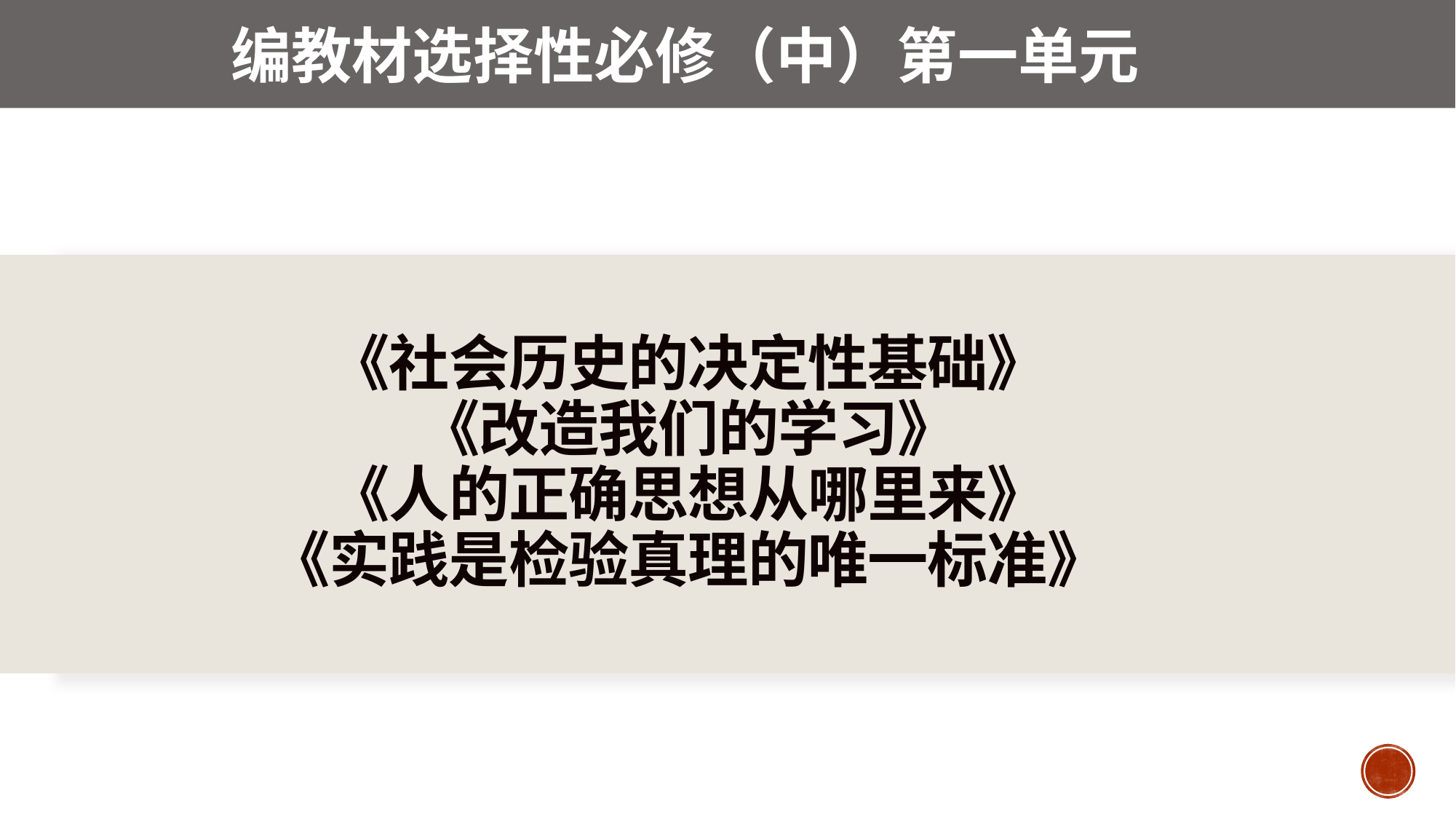

编教材选择性必修（中）第一单元

《社会历史的决定性基础》
《改造我们的学习》
《人的正确思想从哪里来》
《实践是检验真理的唯一标准》